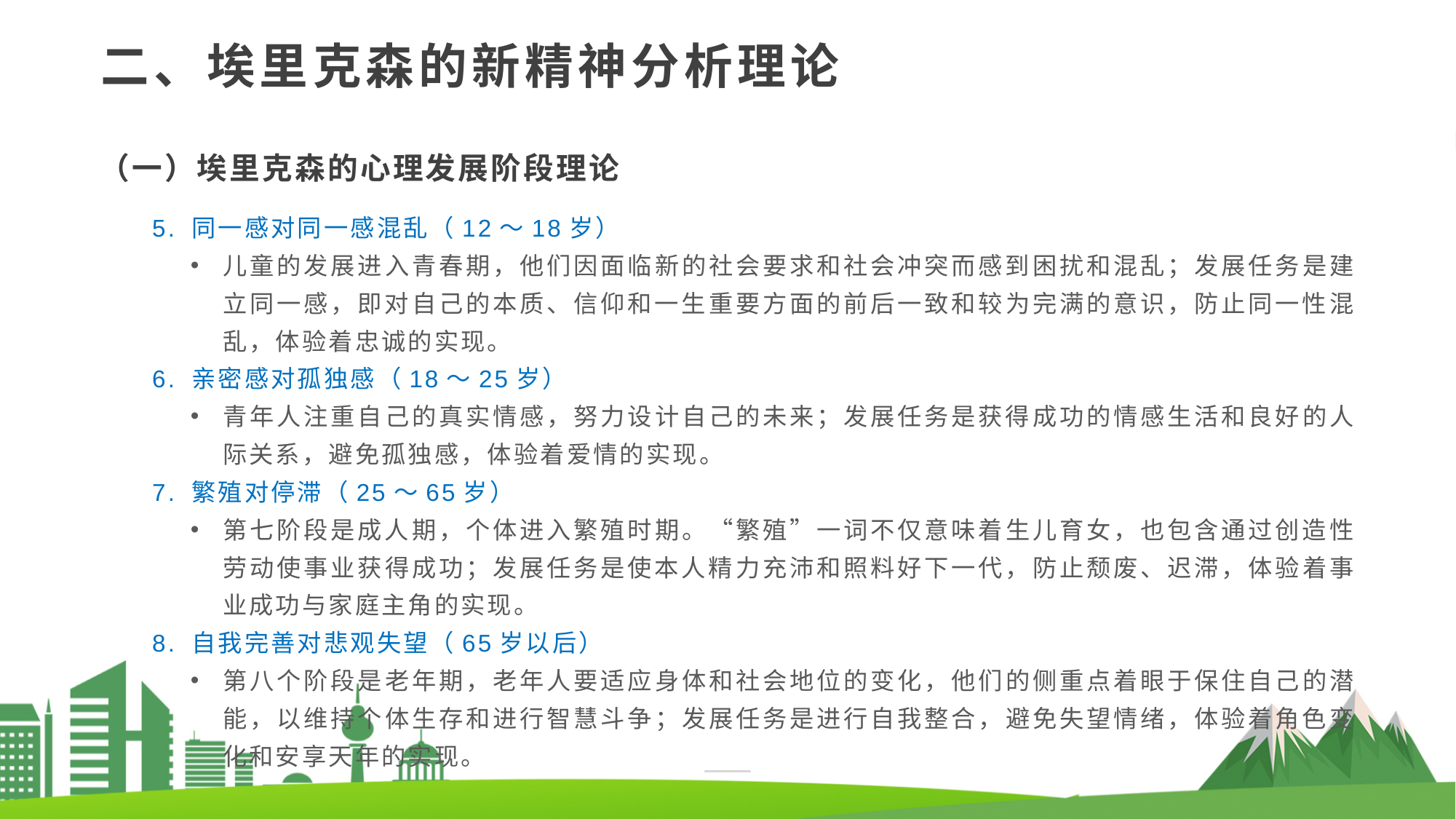

二、埃里克森的新精神分析理论
（一）埃里克森的心理发展阶段理论
5. 同一感对同一感混乱（12～18岁）
儿童的发展进入青春期，他们因面临新的社会要求和社会冲突而感到困扰和混乱；发展任务是建立同一感，即对自己的本质、信仰和一生重要方面的前后一致和较为完满的意识，防止同一性混乱，体验着忠诚的实现。
6. 亲密感对孤独感（18～25岁）
青年人注重自己的真实情感，努力设计自己的未来；发展任务是获得成功的情感生活和良好的人际关系，避免孤独感，体验着爱情的实现。
7. 繁殖对停滞（25～65岁）
第七阶段是成人期，个体进入繁殖时期。“繁殖”一词不仅意味着生儿育女，也包含通过创造性劳动使事业获得成功；发展任务是使本人精力充沛和照料好下一代，防止颓废、迟滞，体验着事业成功与家庭主角的实现。
8. 自我完善对悲观失望（65岁以后）
第八个阶段是老年期，老年人要适应身体和社会地位的变化，他们的侧重点着眼于保住自己的潜能，以维持个体生存和进行智慧斗争；发展任务是进行自我整合，避免失望情绪，体验着角色变化和安享天年的实现。